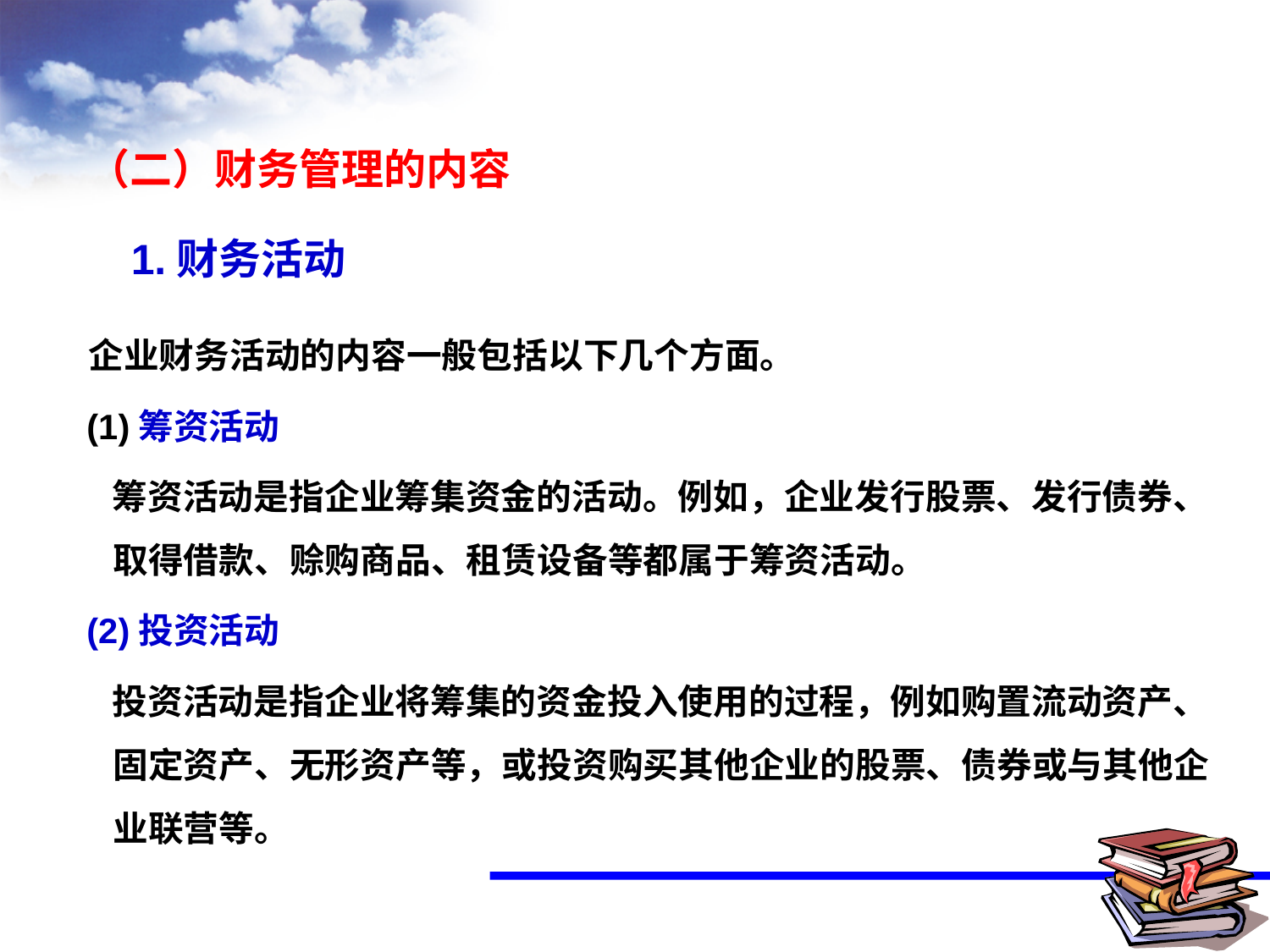

（二）财务管理的内容
  1.财务活动
    企业财务活动的内容一般包括以下几个方面。
    (1)筹资活动
       筹资活动是指企业筹集资金的活动。例如，企业发行股票、发行债券、取得借款、赊购商品、租赁设备等都属于筹资活动。
    (2)投资活动
       投资活动是指企业将筹集的资金投入使用的过程，例如购置流动资产、固定资产、无形资产等，或投资购买其他企业的股票、债券或与其他企业联营等。